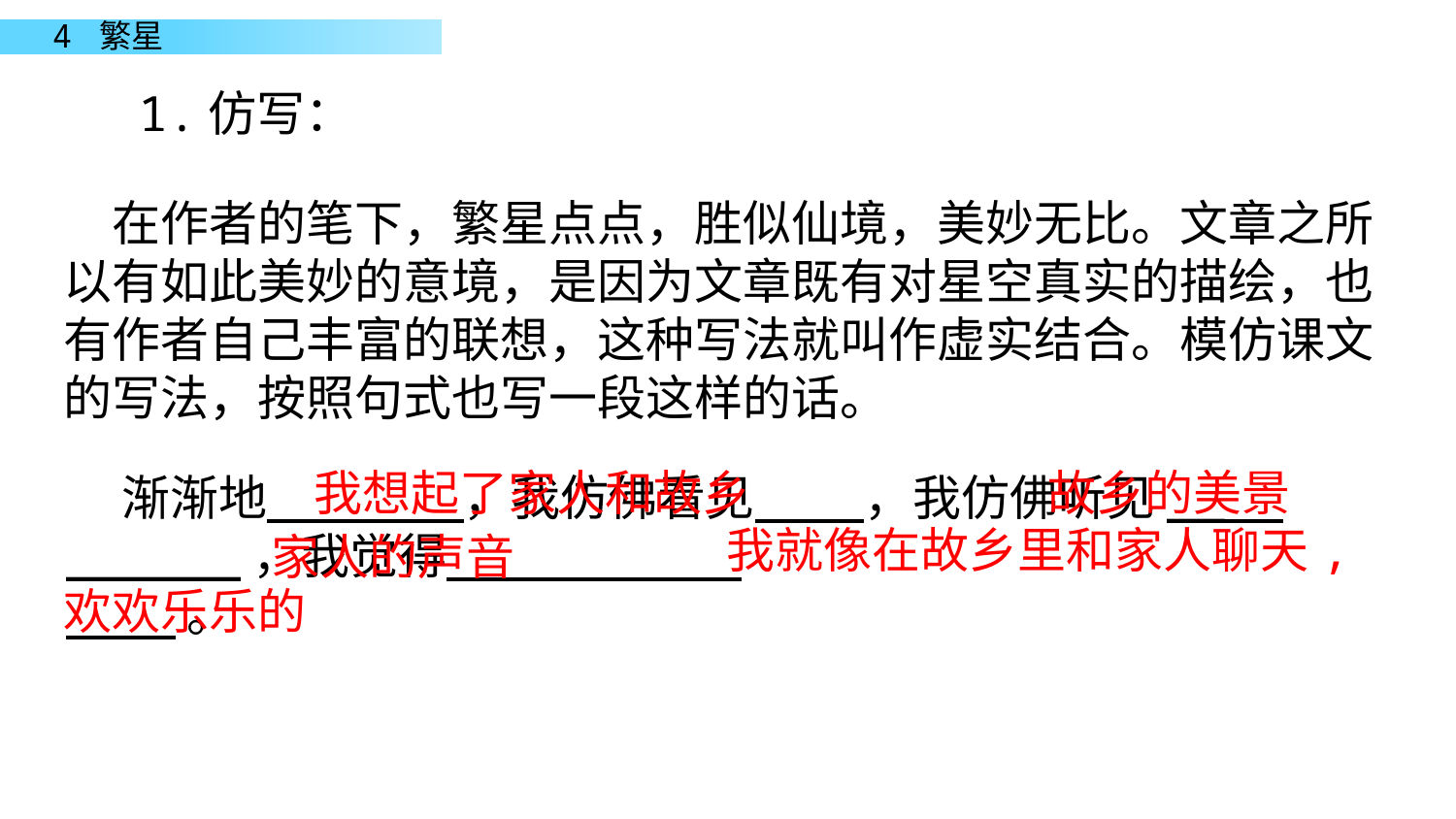

1.仿写：
在作者的笔下，繁星点点，胜似仙境，美妙无比。文章之所以有如此美妙的意境，是因为文章既有对星空真实的描绘，也有作者自己丰富的联想，这种写法就叫作虚实结合。模仿课文的写法，按照句式也写一段这样的话。
我想起了家人和故乡
故乡的美景
    渐渐地                  ，我仿佛看见          ，我仿佛听见__   ______，我觉得                           。
          。
我就像在故乡里和家人聊天,
家人的声音
欢欢乐乐的